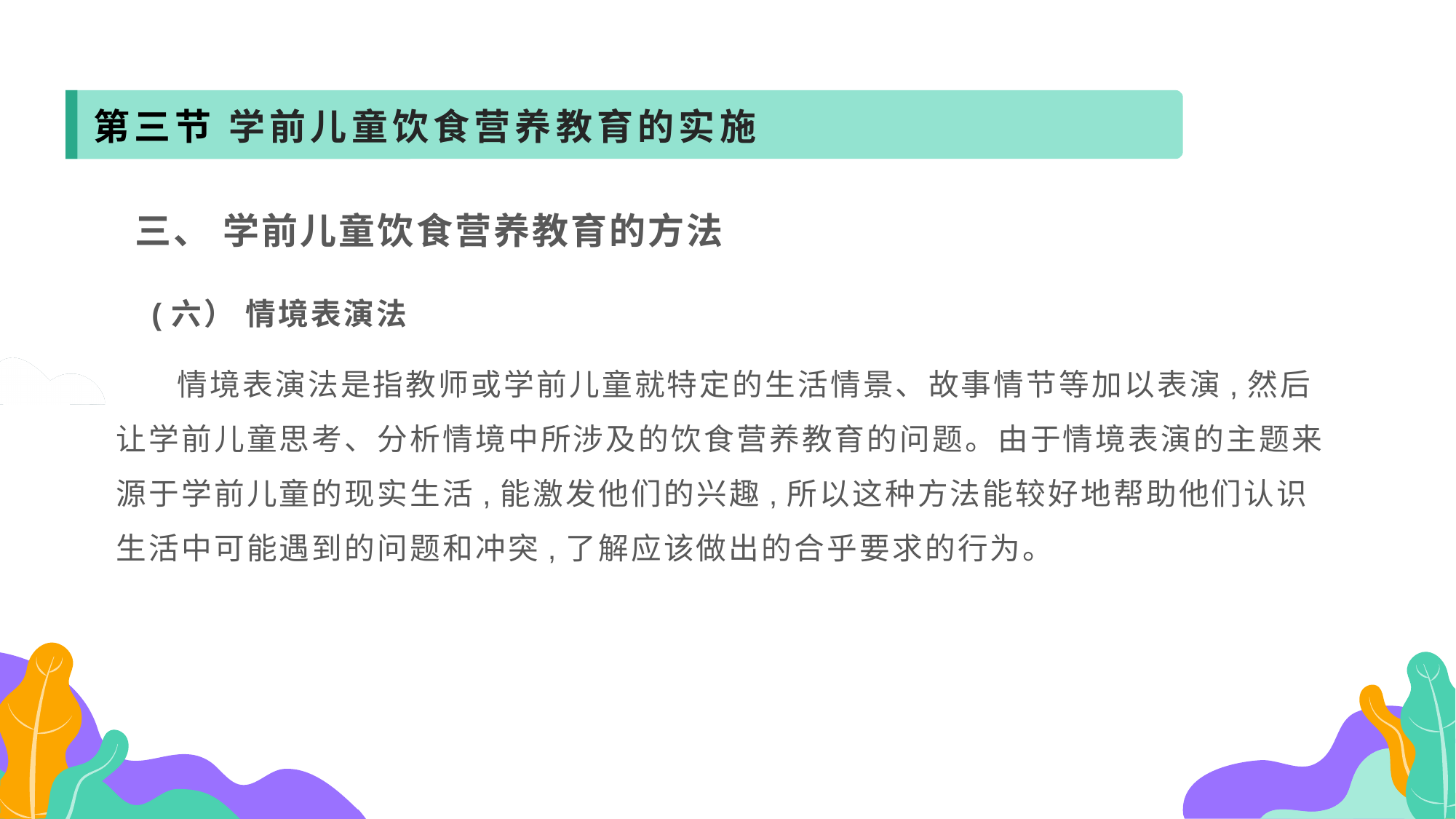

第三节 学前儿童饮食营养教育的实施
 三、 学前儿童饮食营养教育的方法
   (六） 情境表演法
      情境表演法是指教师或学前儿童就特定的生活情景、故事情节等加以表演,然后让学前儿童思考、分析情境中所涉及的饮食营养教育的问题。由于情境表演的主题来源于学前儿童的现实生活,能激发他们的兴趣,所以这种方法能较好地帮助他们认识生活中可能遇到的问题和冲突,了解应该做出的合乎要求的行为。